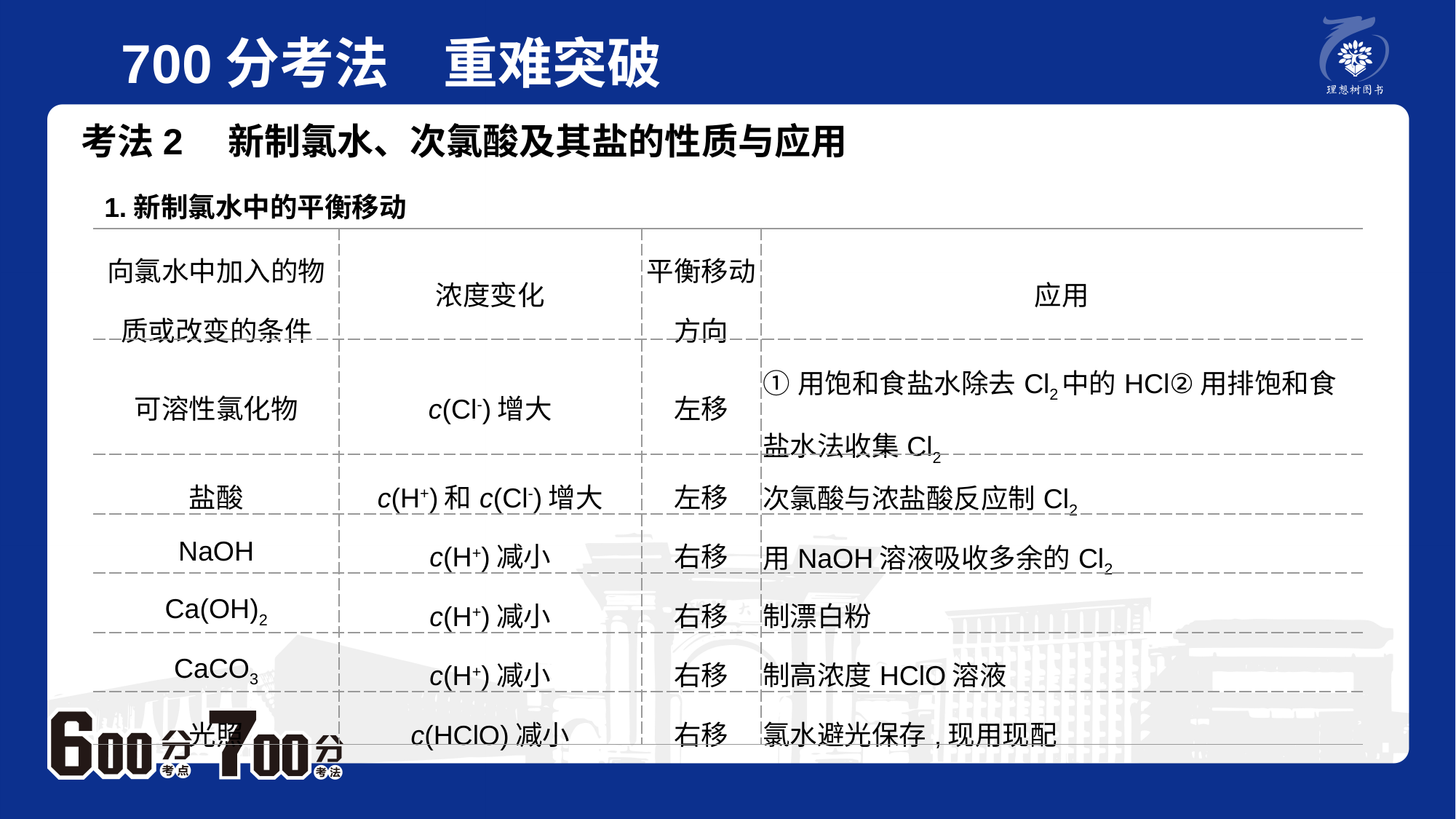

700分考法　重难突破
考法2　新制氯水、次氯酸及其盐的性质与应用
1.新制氯水中的平衡移动
| 向氯水中加入的物质或改变的条件 | 浓度变化 | 平衡移动方向 | 应用 |
| --- | --- | --- | --- |
| 可溶性氯化物 | c(Cl-)增大 | 左移 | ①用饱和食盐水除去Cl2中的HCl②用排饱和食盐水法收集Cl2 |
| 盐酸 | c(H+)和c(Cl-)增大 | 左移 | 次氯酸与浓盐酸反应制Cl2 |
| NaOH | c(H+)减小 | 右移 | 用NaOH溶液吸收多余的Cl2 |
| Ca(OH)2 | c(H+)减小 | 右移 | 制漂白粉 |
| CaCO3 | c(H+)减小 | 右移 | 制高浓度HClO溶液 |
| 光照 | c(HClO)减小 | 右移 | 氯水避光保存,现用现配 |